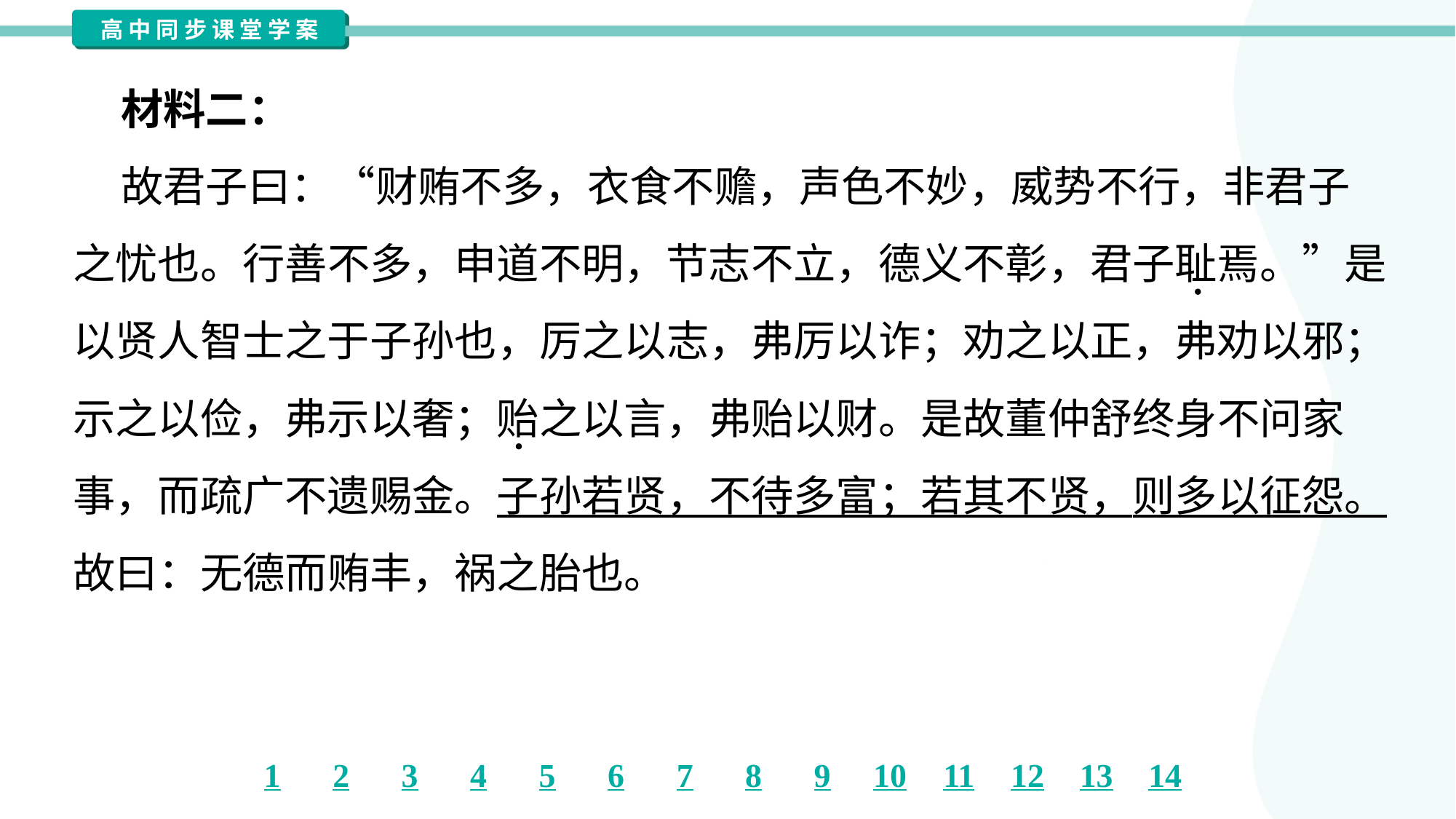

材料二：
    故君子曰：“财贿不多，衣食不赡，声色不妙，威势不行，非君子
之忧也。行善不多，申道不明，节志不立，德义不彰，君子耻焉。”是
以贤人智士之于子孙也，厉之以志，弗厉以诈；劝之以正，弗劝以邪；
示之以俭，弗示以奢；贻之以言，弗贻以财。是故董仲舒终身不问家
事，而疏广不遗赐金。子孙若贤，不待多富；若其不贤，则多以征怨。
故曰：无德而贿丰，祸之胎也。